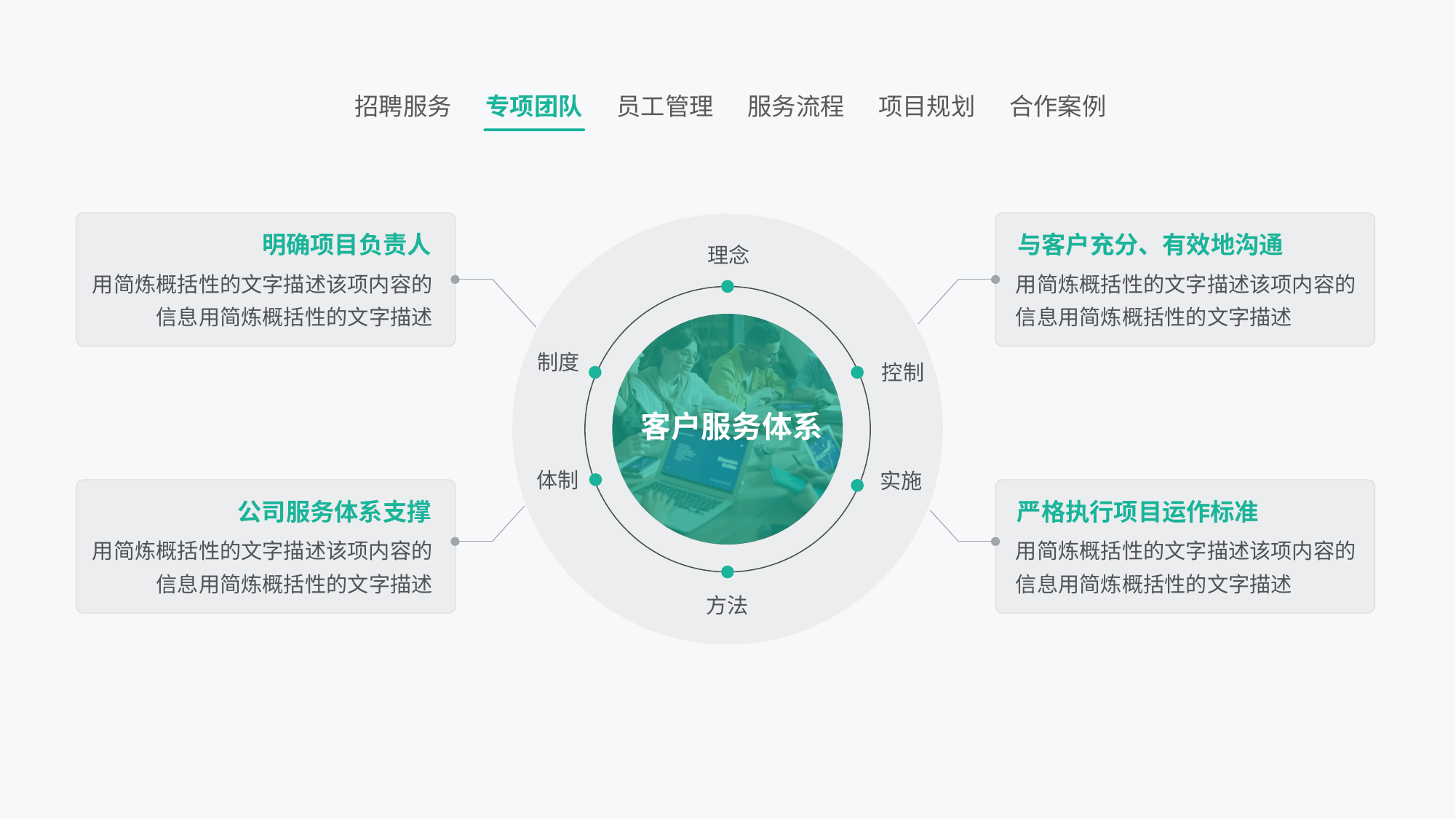

明确项目负责人
与客户充分、有效地沟通
理念
用简炼概括性的文字描述该项内容的信息用简炼概括性的文字描述
用简炼概括性的文字描述该项内容的信息用简炼概括性的文字描述

制度
控制

客户服务体系
体制
实施

公司服务体系支撑
严格执行项目运作标准
用简炼概括性的文字描述该项内容的信息用简炼概括性的文字描述
用简炼概括性的文字描述该项内容的信息用简炼概括性的文字描述

方法